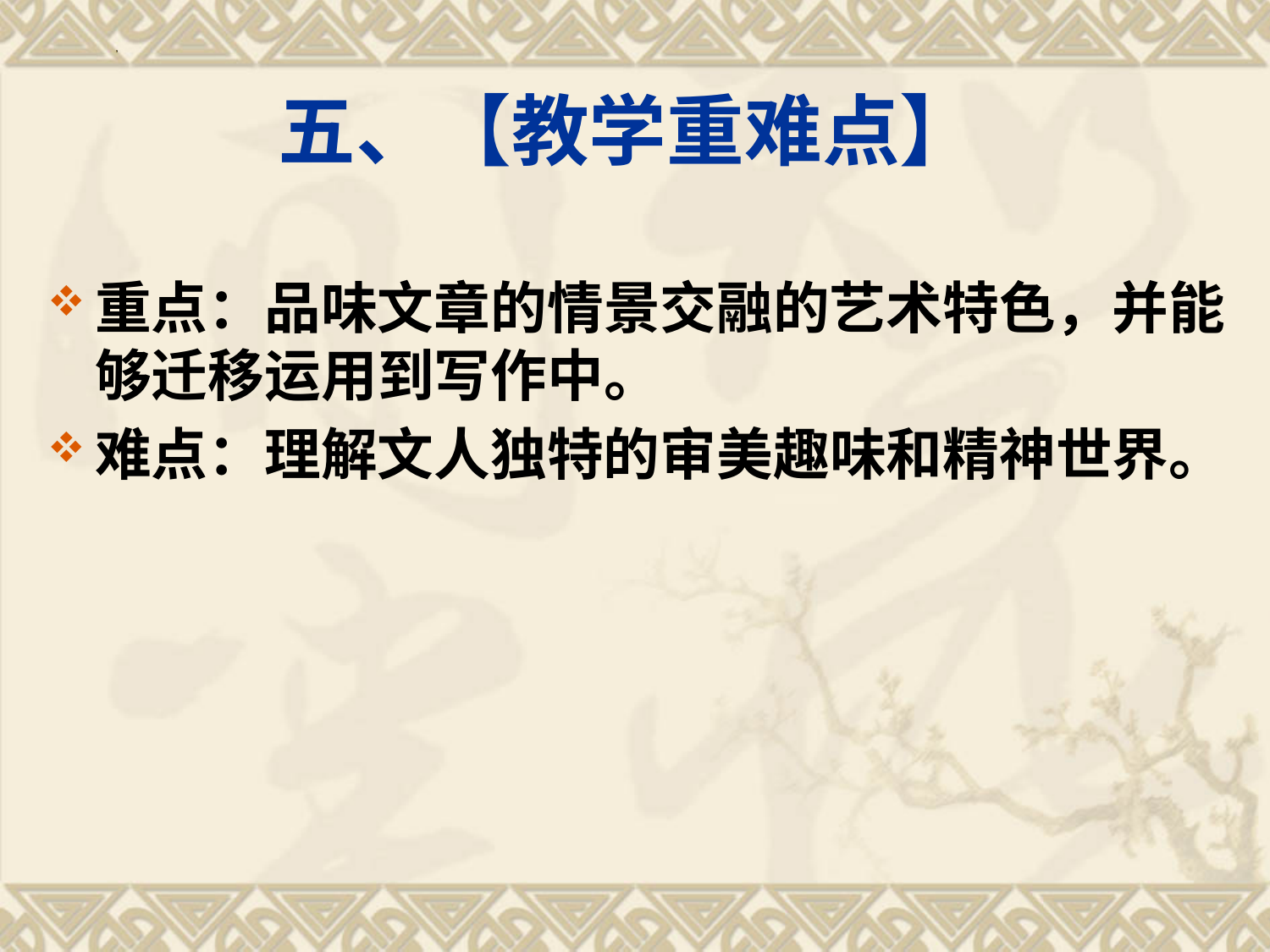

# 五、【教学重难点】
重点：品味文章的情景交融的艺术特色，并能够迁移运用到写作中。
难点：理解文人独特的审美趣味和精神世界。